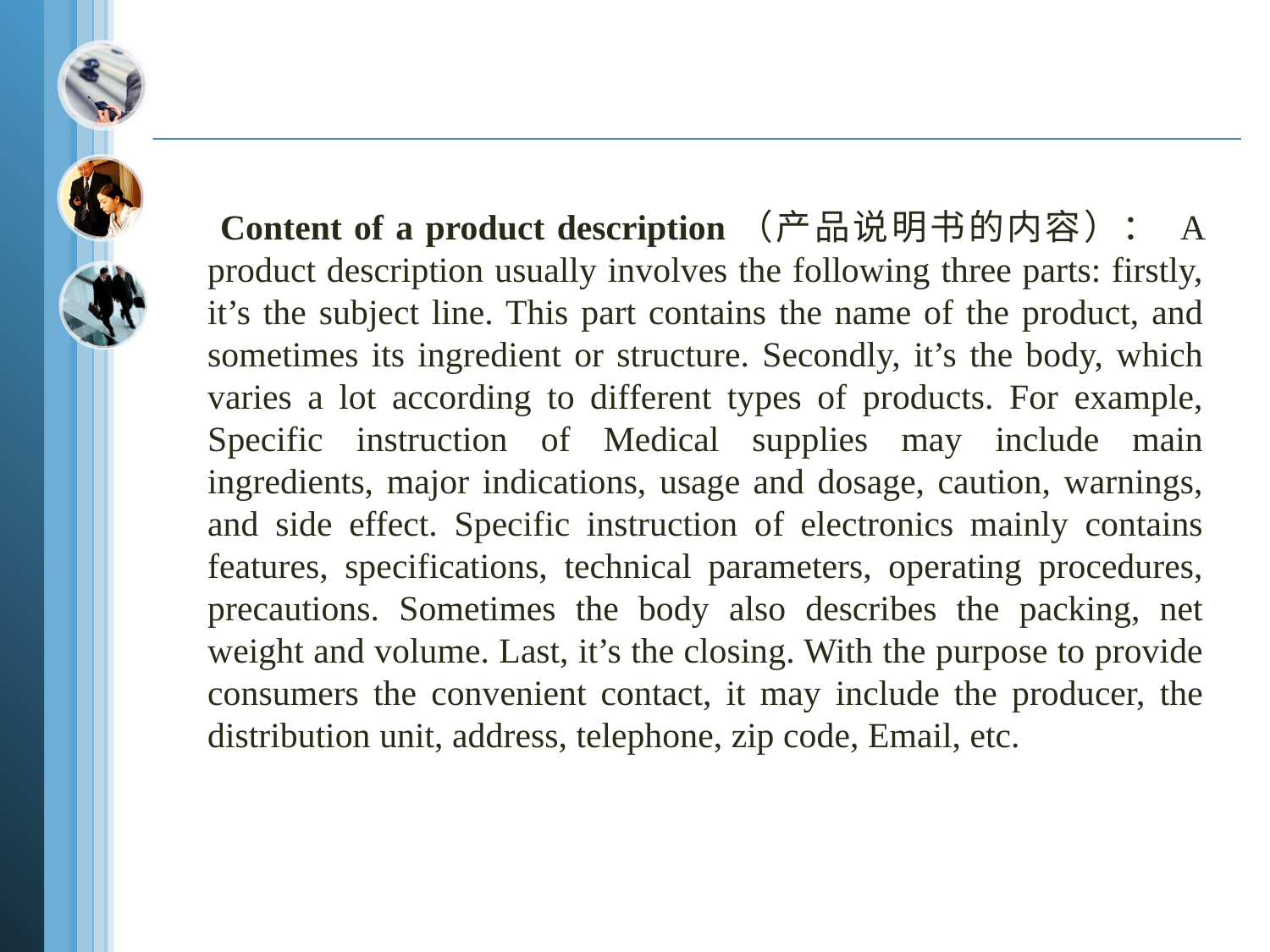

Content of a product description（产品说明书的内容）： A product description usually involves the following three parts: firstly, it’s the subject line. This part contains the name of the product, and sometimes its ingredient or structure. Secondly, it’s the body, which varies a lot according to different types of products. For example, Specific instruction of Medical supplies may include main ingredients, major indications, usage and dosage, caution, warnings, and side effect. Specific instruction of electronics mainly contains features, specifications, technical parameters, operating procedures, precautions. Sometimes the body also describes the packing, net weight and volume. Last, it’s the closing. With the purpose to provide consumers the convenient contact, it may include the producer, the distribution unit, address, telephone, zip code, Email, etc.